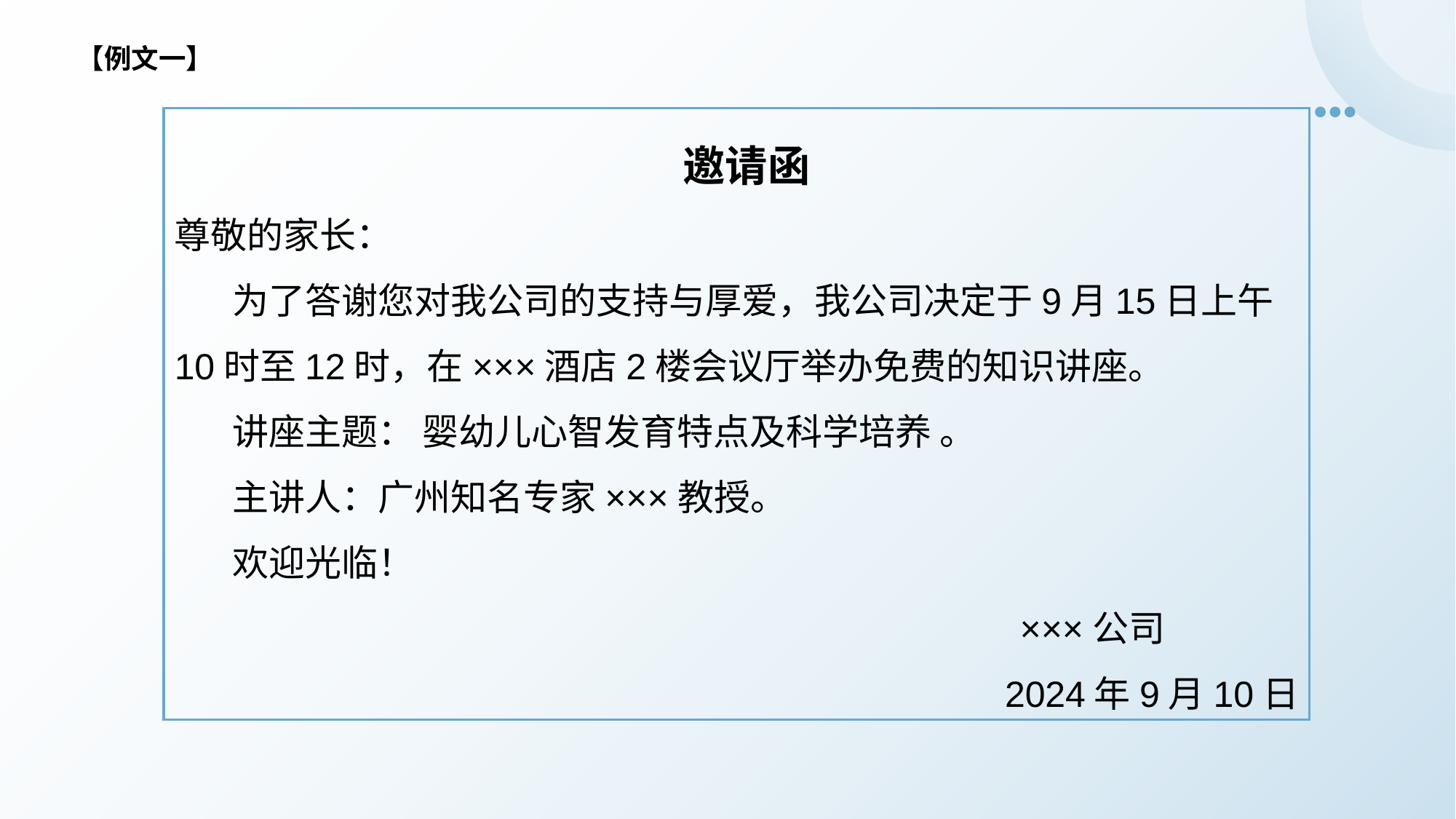

【例文一】
 邀请函
尊敬的家长：
      为了答谢您对我公司的支持与厚爱，我公司决定于9月15日上午10时至12时，在×××酒店2楼会议厅举办免费的知识讲座。
      讲座主题： 婴幼儿心智发育特点及科学培养 。
      主讲人：广州知名专家×××教授。
      欢迎光临！
                                                                                   ×××公司
2024年9月10日